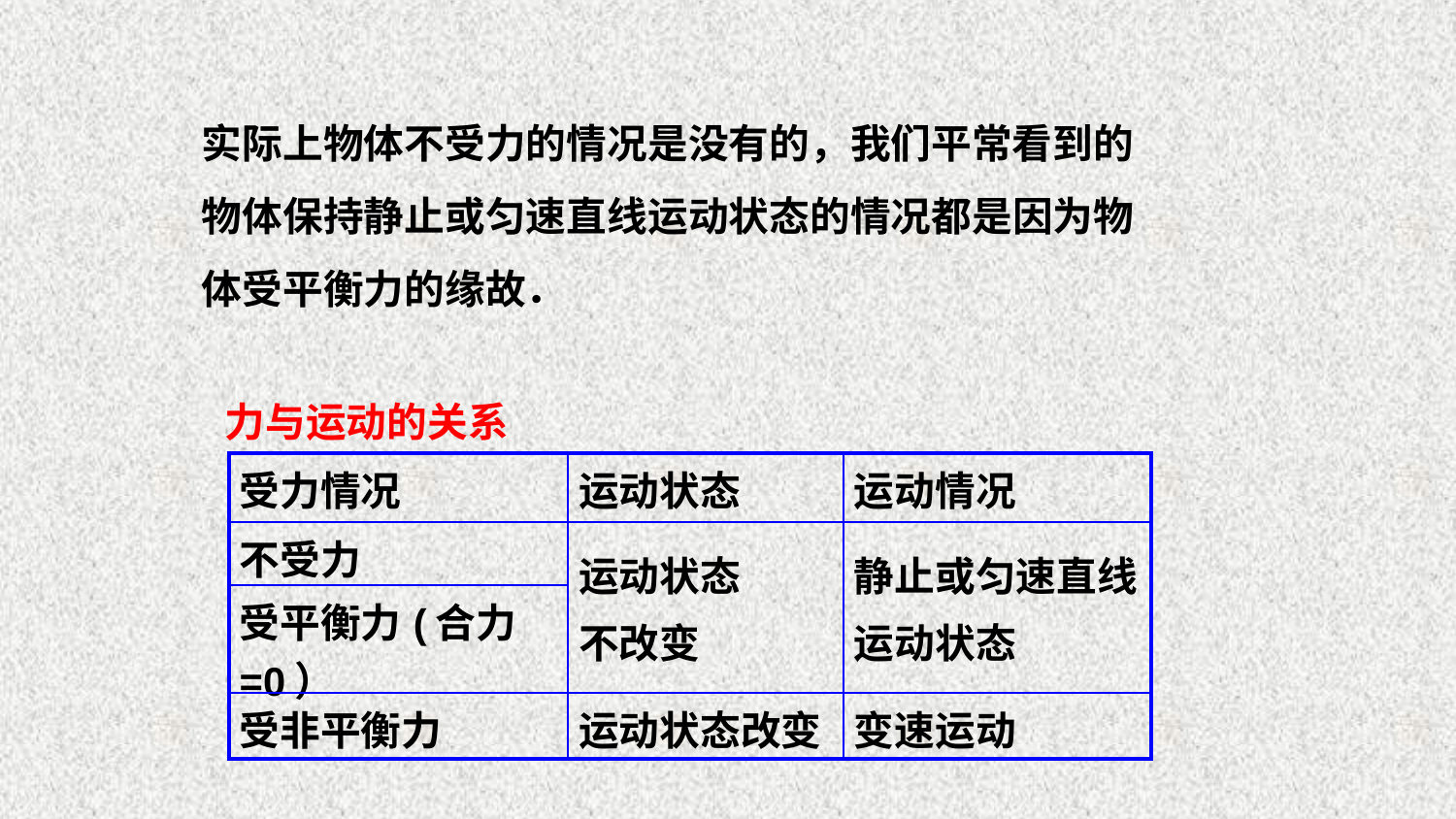

实际上物体不受力的情况是没有的，我们平常看到的物体保持静止或匀速直线运动状态的情况都是因为物体受平衡力的缘故．
力与运动的关系
| 受力情况 | 运动状态 | 运动情况 |
| --- | --- | --- |
| 不受力 | 运动状态 不改变 | 静止或匀速直线 运动状态 |
| 受平衡力(合力=0） |  |  |
| 受非平衡力 | 运动状态改变 | 变速运动 |